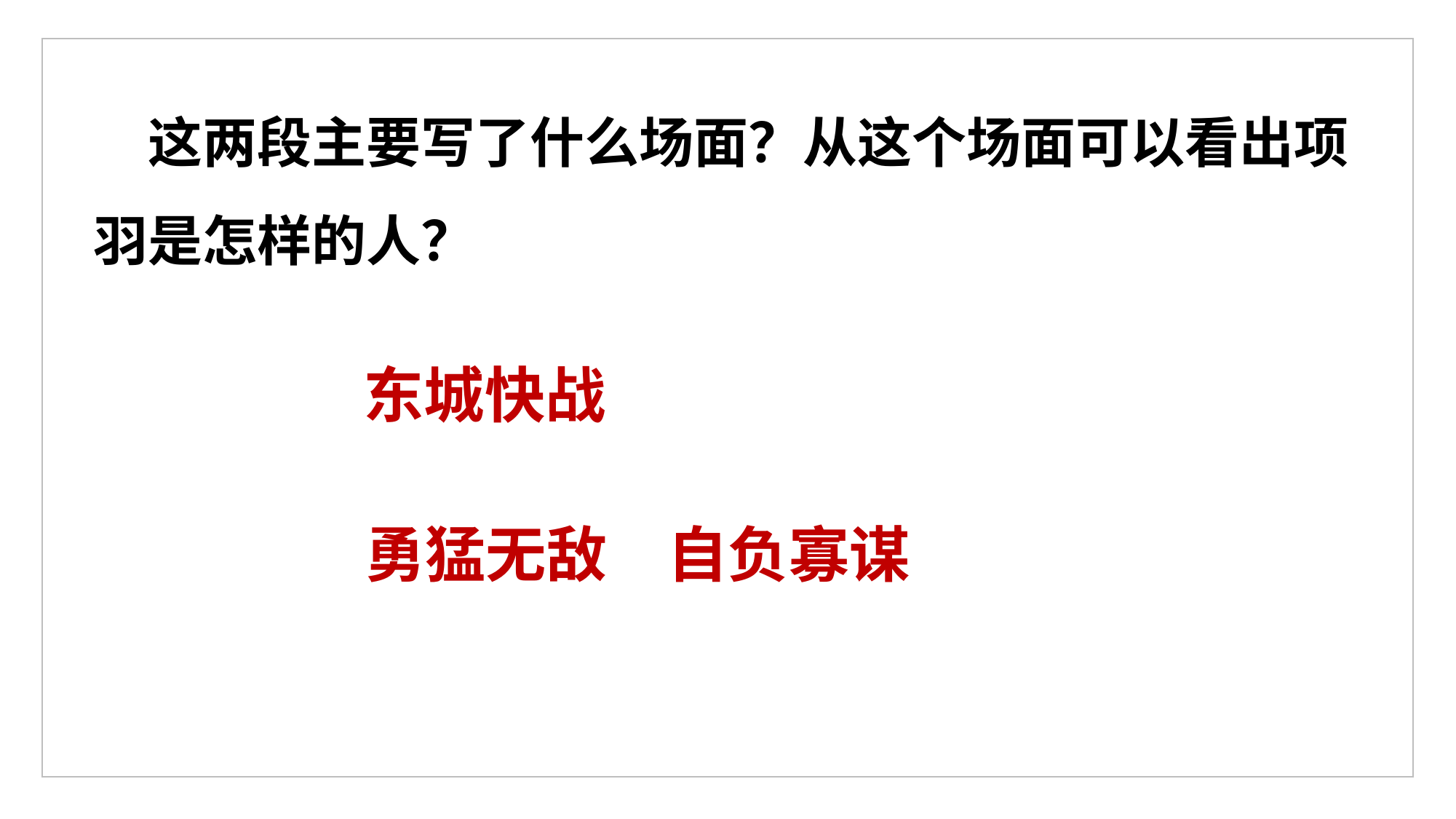

这两段主要写了什么场面？从这个场面可以看出项羽是怎样的人？
东城快战
勇猛无敌　自负寡谋